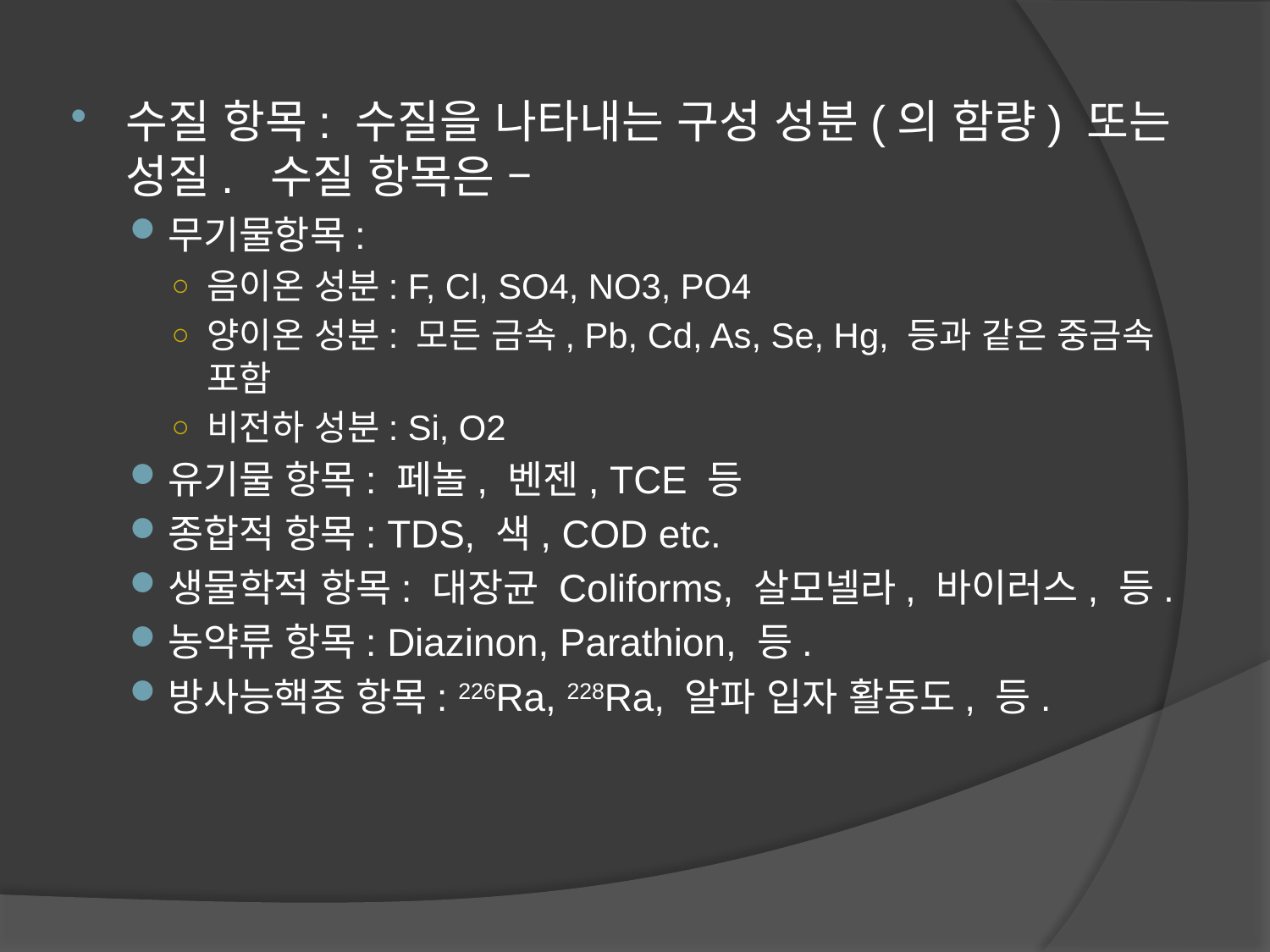

수질 항목: 수질을 나타내는 구성 성분(의 함량) 또는 성질.  수질 항목은 –
무기물항목:
음이온 성분: F, Cl, SO4, NO3, PO4
양이온 성분: 모든 금속, Pb, Cd, As, Se, Hg, 등과 같은 중금속 포함
비전하 성분: Si, O2
유기물 항목: 페놀, 벤젠, TCE 등
종합적 항목: TDS, 색, COD etc.
생물학적 항목: 대장균 Coliforms, 살모넬라, 바이러스, 등.
농약류 항목: Diazinon, Parathion, 등.
방사능핵종 항목: 226Ra, 228Ra, 알파 입자 활동도, 등.